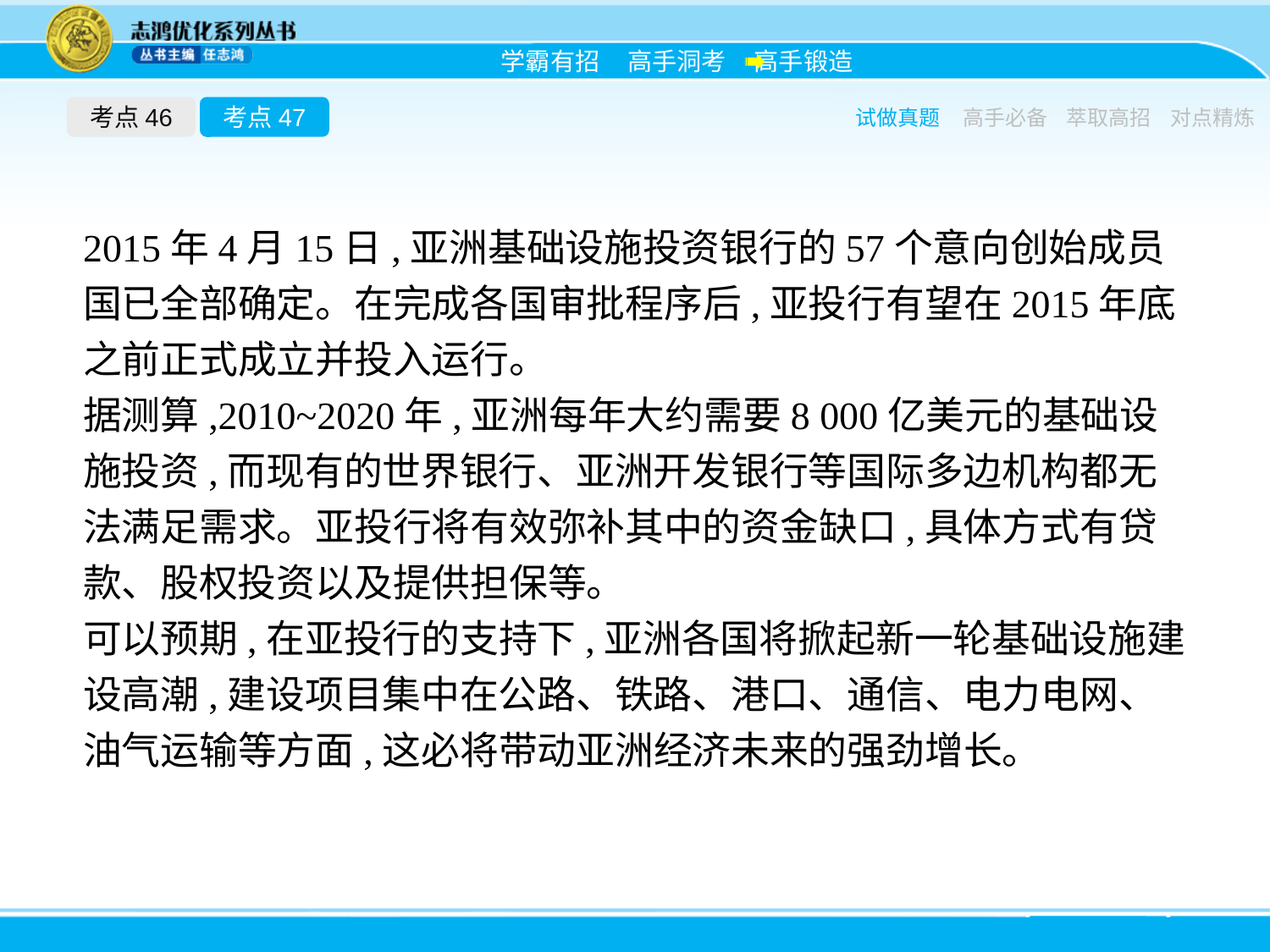

考点46
考点47
试做真题
高手必备
萃取高招
对点精炼
2015年4月15日,亚洲基础设施投资银行的57个意向创始成员国已全部确定。在完成各国审批程序后,亚投行有望在2015年底之前正式成立并投入运行。
据测算,2010~2020年,亚洲每年大约需要8 000亿美元的基础设施投资,而现有的世界银行、亚洲开发银行等国际多边机构都无法满足需求。亚投行将有效弥补其中的资金缺口,具体方式有贷款、股权投资以及提供担保等。
可以预期,在亚投行的支持下,亚洲各国将掀起新一轮基础设施建设高潮,建设项目集中在公路、铁路、港口、通信、电力电网、油气运输等方面,这必将带动亚洲经济未来的强劲增长。